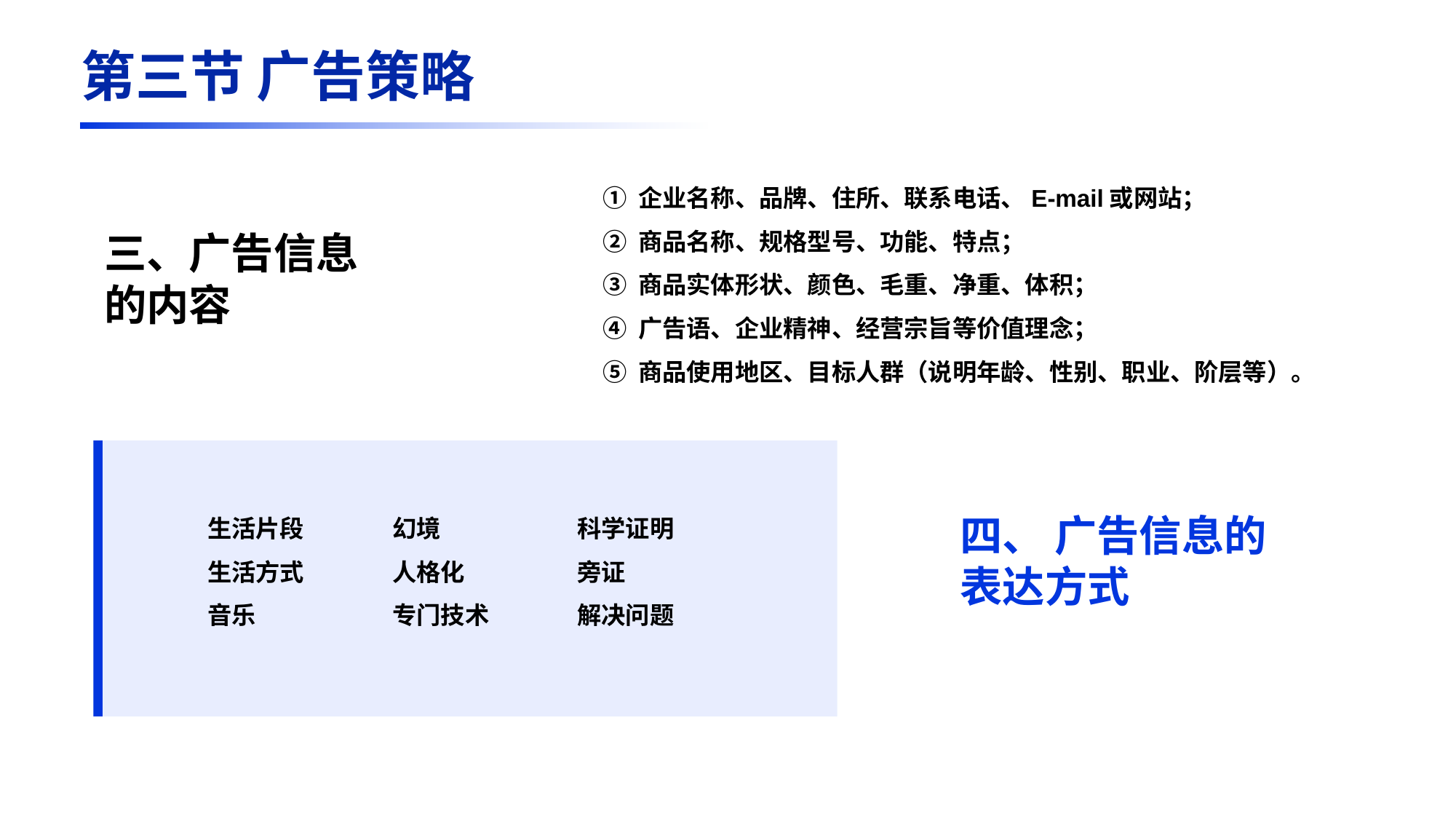

第三节 广告策略
① 企业名称、品牌、住所、联系电话、E-mail或网站；
② 商品名称、规格型号、功能、特点；
③ 商品实体形状、颜色、毛重、净重、体积；
④ 广告语、企业精神、经营宗旨等价值理念；
⑤ 商品使用地区、目标人群（说明年龄、性别、职业、阶层等）。
三、广告信息的内容

生活片段
生活方式
音乐

幻境
人格化
专门技术

科学证明
旁证
解决问题

四、 广告信息的表达方式